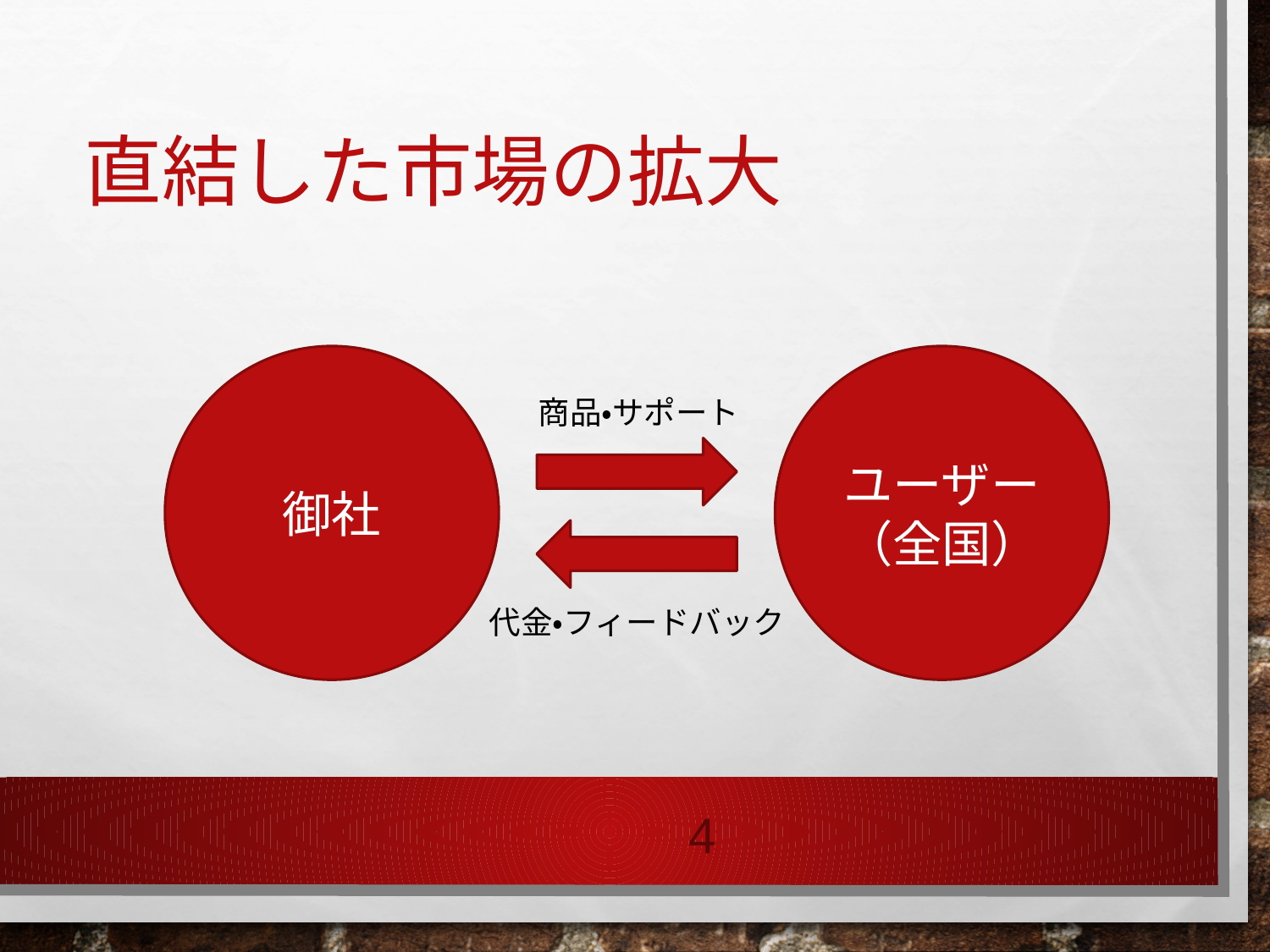

# 直結した市場の拡大
御社
ユーザー
（全国）
商品・サポート

代金・フィードバック
4